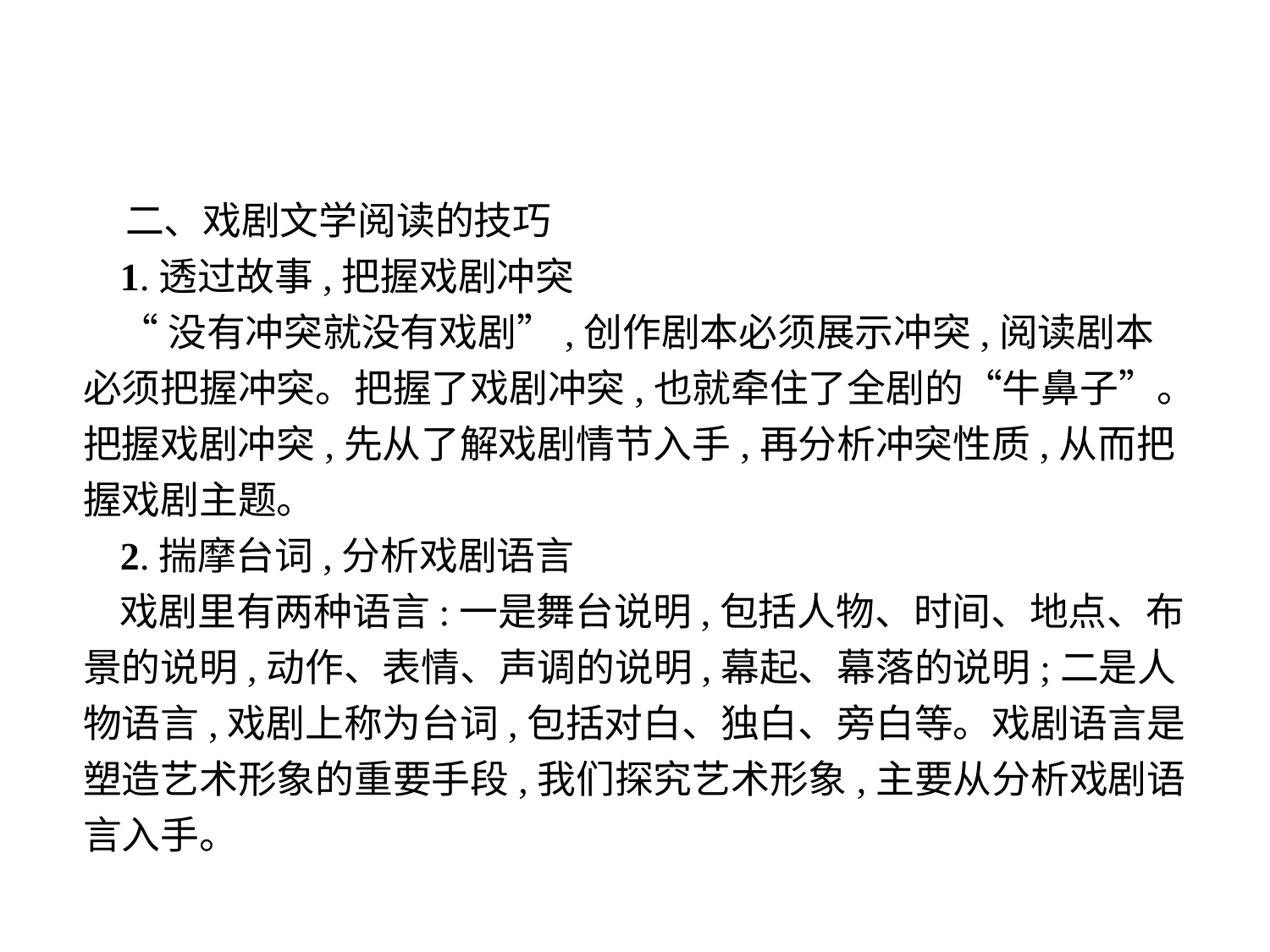

二、戏剧文学阅读的技巧
1.透过故事,把握戏剧冲突
“没有冲突就没有戏剧”,创作剧本必须展示冲突,阅读剧本必须把握冲突。把握了戏剧冲突,也就牵住了全剧的“牛鼻子”。把握戏剧冲突,先从了解戏剧情节入手,再分析冲突性质,从而把握戏剧主题。
2.揣摩台词,分析戏剧语言
戏剧里有两种语言:一是舞台说明,包括人物、时间、地点、布景的说明,动作、表情、声调的说明,幕起、幕落的说明;二是人物语言,戏剧上称为台词,包括对白、独白、旁白等。戏剧语言是塑造艺术形象的重要手段,我们探究艺术形象,主要从分析戏剧语言入手。
-6-